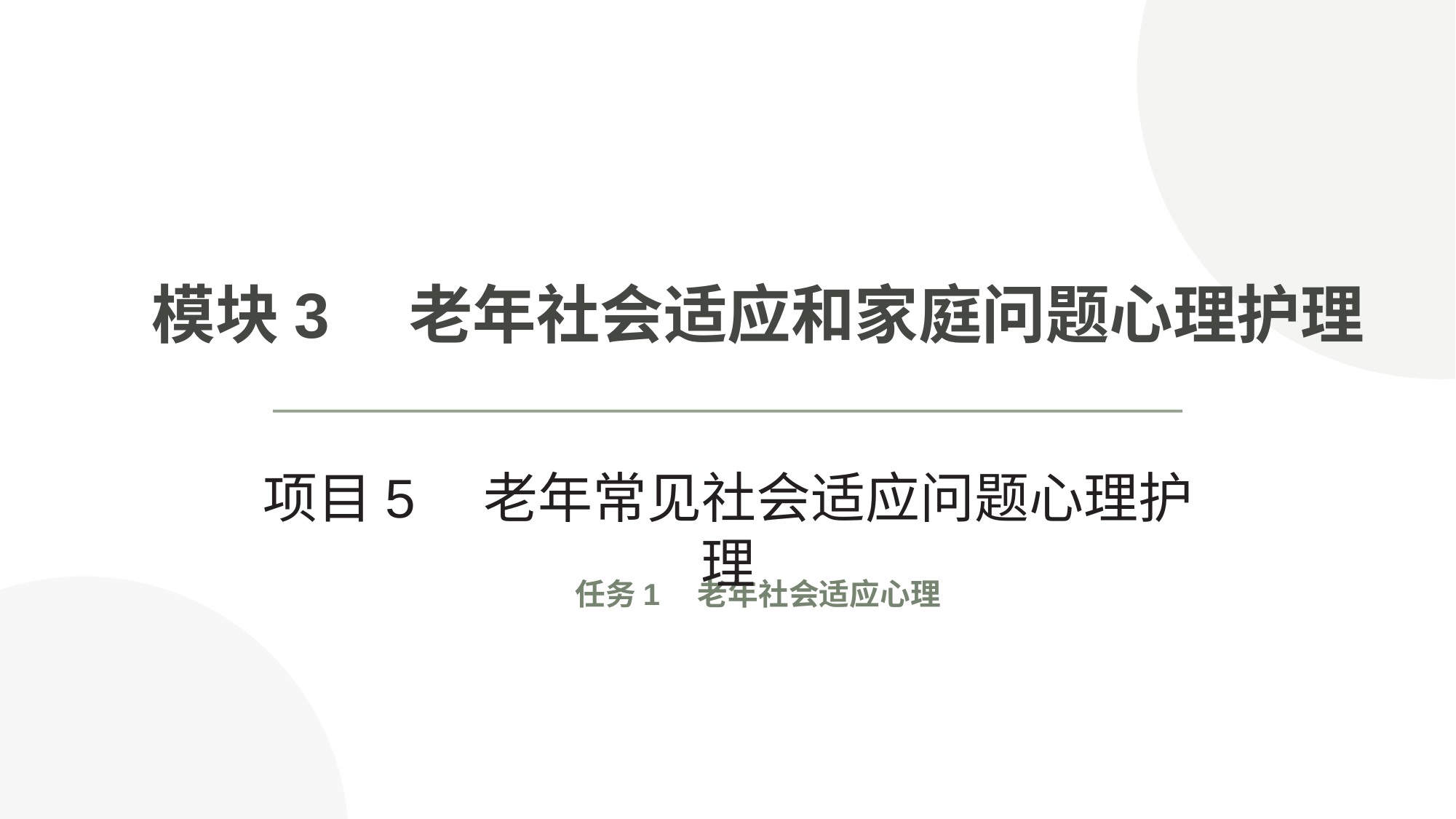

模块3　老年社会适应和家庭问题心理护理

项目5　老年常见社会适应问题心理护理
任务1　老年社会适应心理